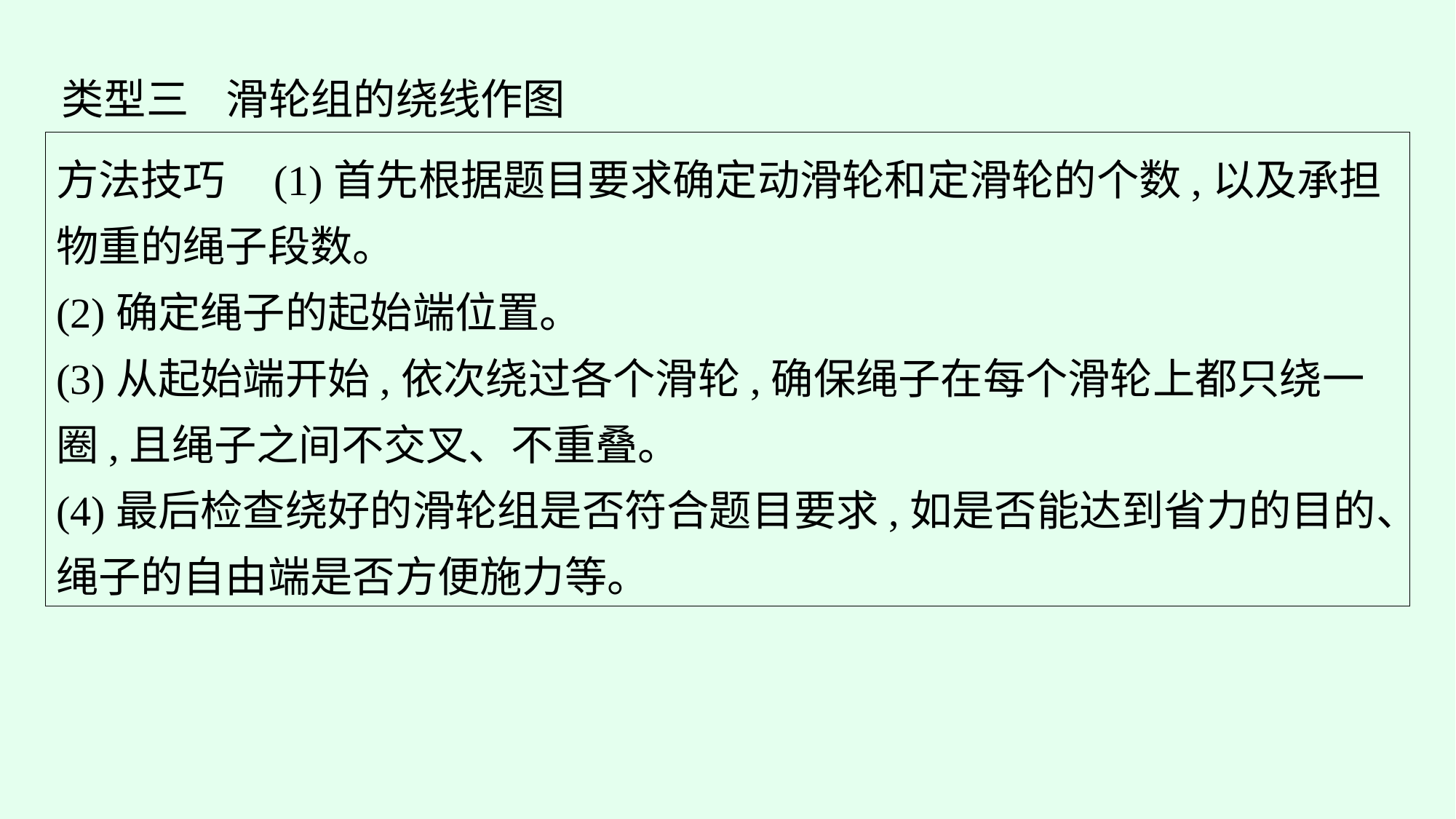

类型三    滑轮组的绕线作图
方法技巧    (1)首先根据题目要求确定动滑轮和定滑轮的个数,以及承担物重的绳子段数。
(2)确定绳子的起始端位置。
(3)从起始端开始,依次绕过各个滑轮,确保绳子在每个滑轮上都只绕一圈,且绳子之间不交叉、不重叠。
(4)最后检查绕好的滑轮组是否符合题目要求,如是否能达到省力的目的、绳子的自由端是否方便施力等。